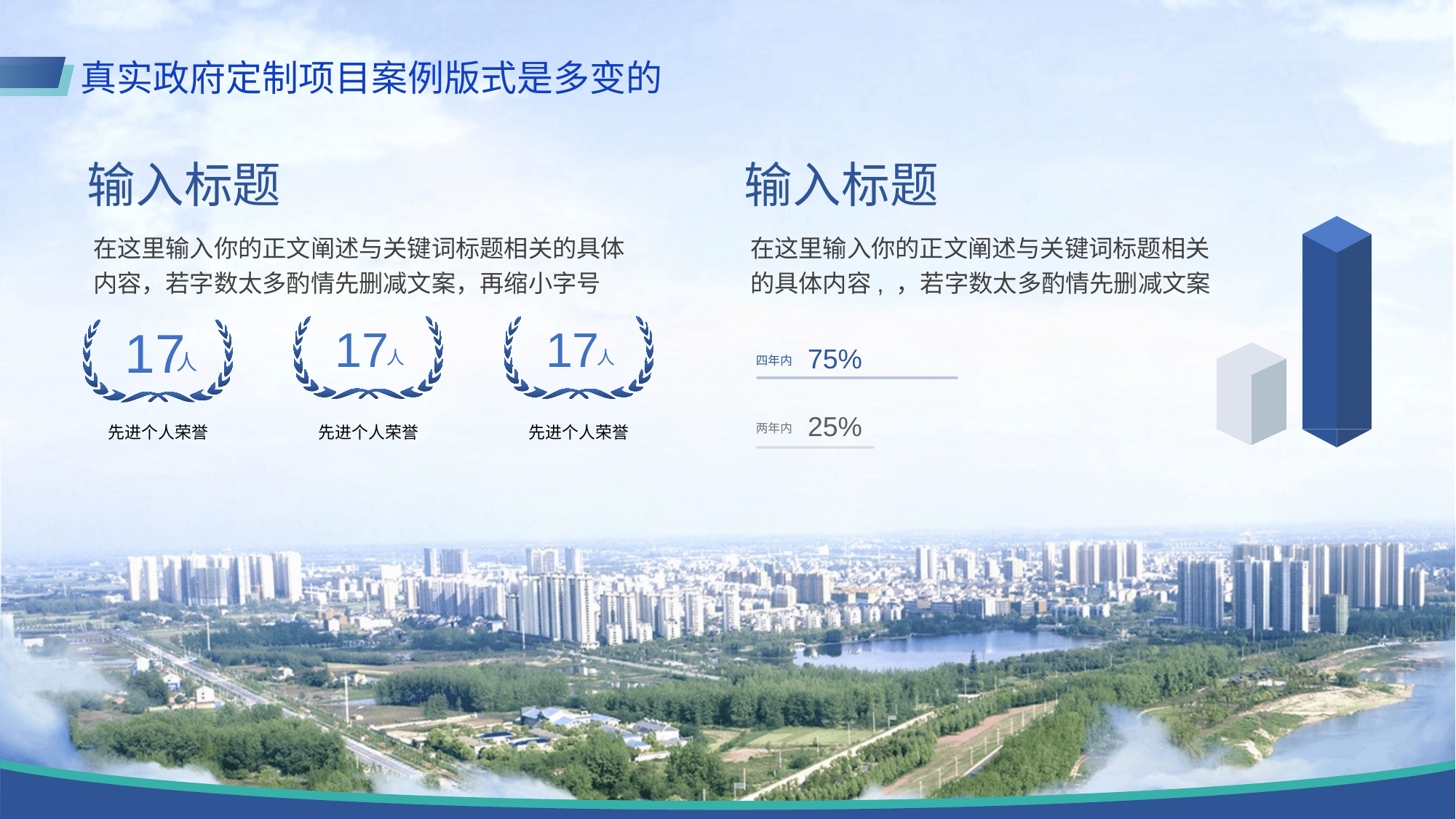

真实政府定制项目案例版式是多变的

输入标题
输入标题

在这里输入你的正文阐述与关键词标题相关的具体内容，若字数太多酌情先删减文案，再缩小字号
在这里输入你的正文阐述与关键词标题相关的具体内容, ，若字数太多酌情先删减文案
17
17
17

75%
人
人
人
四年内
25%
先进个人荣誉
先进个人荣誉
先进个人荣誉
两年内